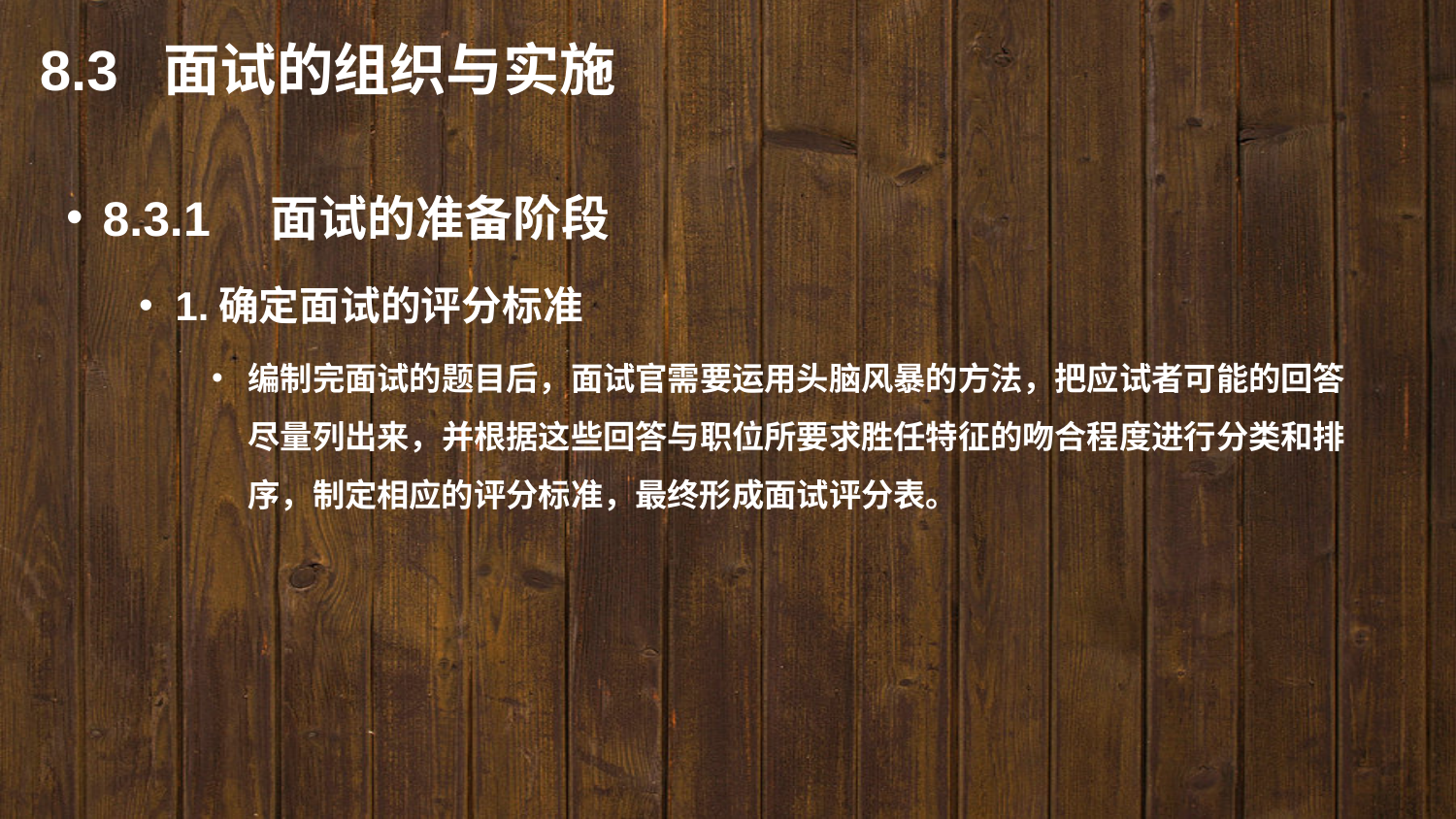

8.3  面试的组织与实施
8.3.1　面试的准备阶段
1.确定面试的评分标准
编制完面试的题目后，面试官需要运用头脑风暴的方法，把应试者可能的回答尽量列出来，并根据这些回答与职位所要求胜任特征的吻合程度进行分类和排序，制定相应的评分标准，最终形成面试评分表。